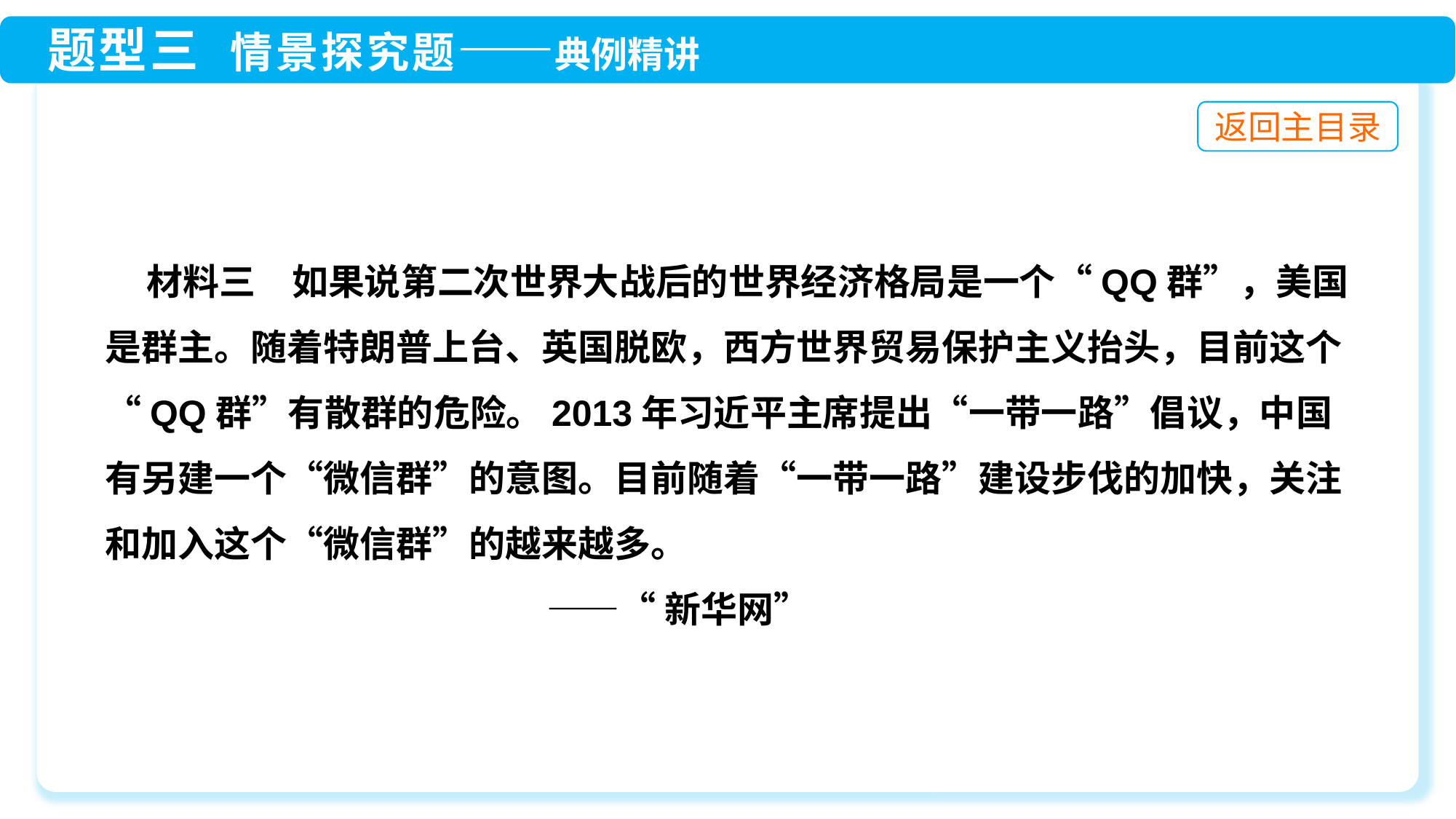

材料三　如果说第二次世界大战后的世界经济格局是一个“QQ群”，美国是群主。随着特朗普上台、英国脱欧，西方世界贸易保护主义抬头，目前这个“QQ群”有散群的危险。2013年习近平主席提出“一带一路”倡议，中国有另建一个“微信群”的意图。目前随着“一带一路”建设步伐的加快，关注和加入这个“微信群”的越来越多。
                                                      ——“新华网”